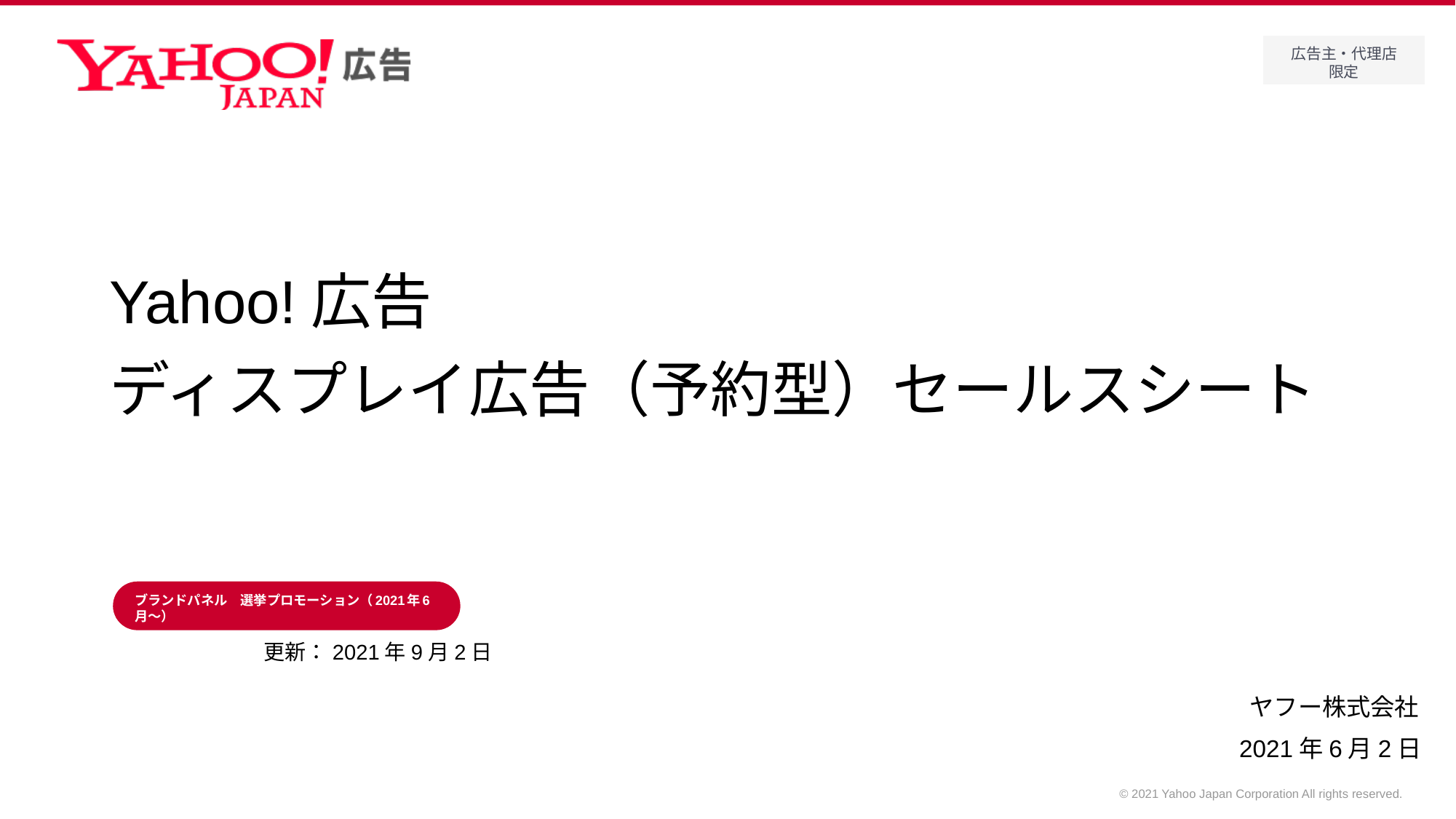

# Yahoo!広告 ディスプレイ広告（予約型）セールスシート
ブランドパネル　選挙プロモーション（2021年6月～）
更新：2021年9月2日
2021年6月2日